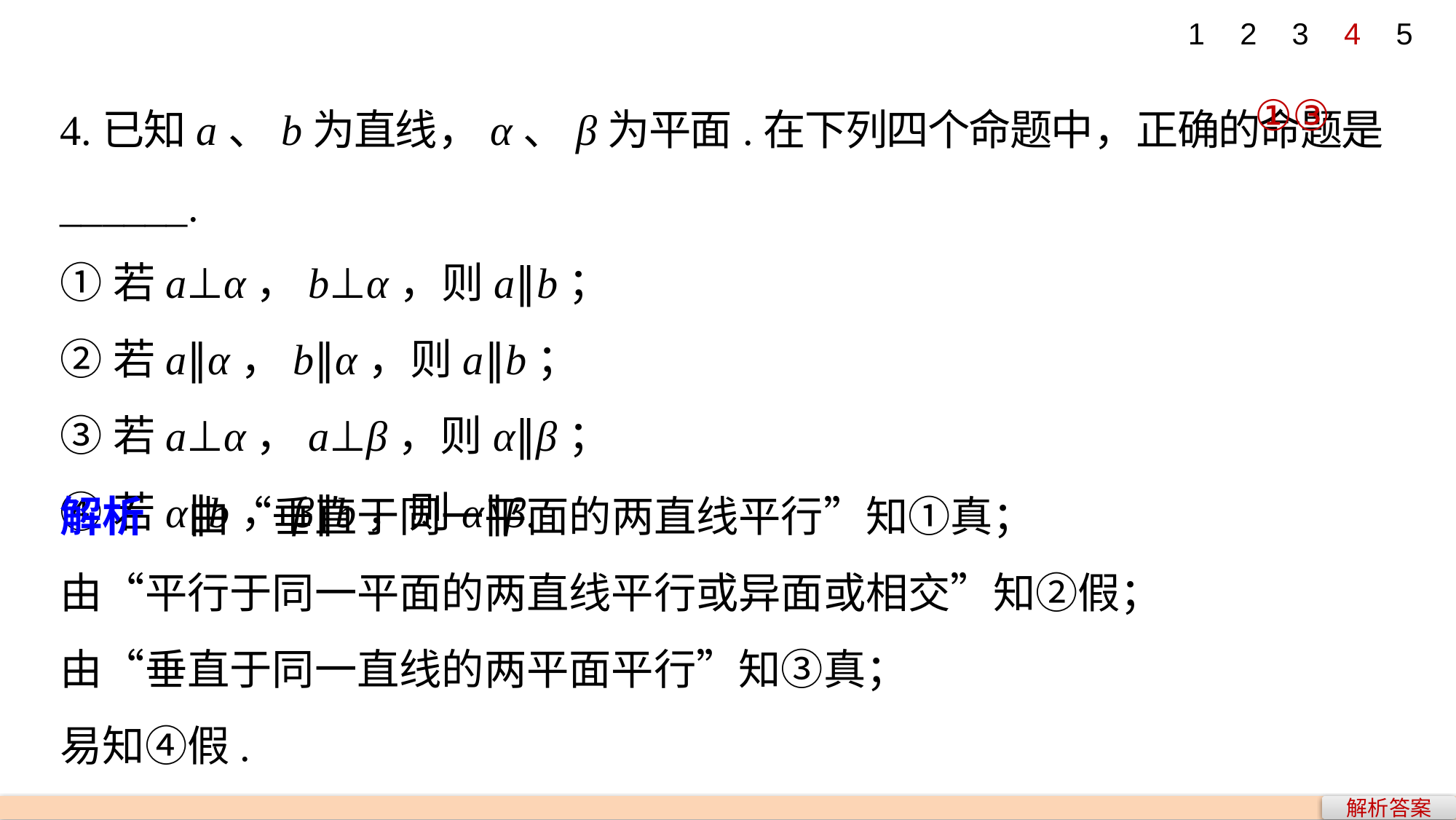

1
2
3
4
5
4.已知a、b为直线，α、β为平面.在下列四个命题中，正确的命题是______.
①若a⊥α，b⊥α，则a∥b；
②若a∥α，b∥α，则a∥b；
③若a⊥α，a⊥β，则α∥β；
④若α∥b，β∥b，则α∥β.
①③
解析　由“垂直于同一平面的两直线平行”知①真；
由“平行于同一平面的两直线平行或异面或相交”知②假；
由“垂直于同一直线的两平面平行”知③真；
易知④假.
解析答案